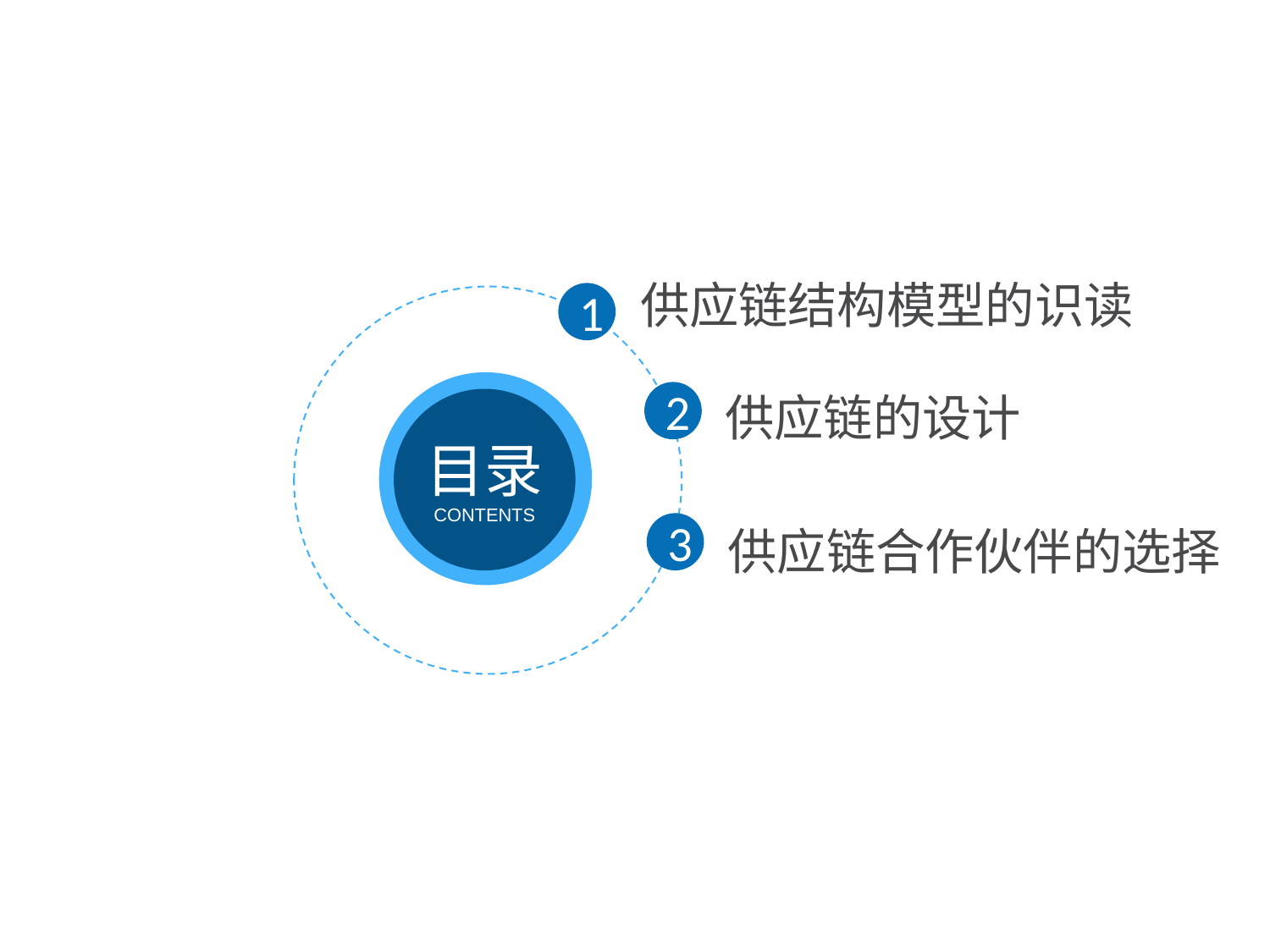

供应链结构模型的识读
1

供应链的设计

2
目录
CONTENTS
供应链合作伙伴的选择
3